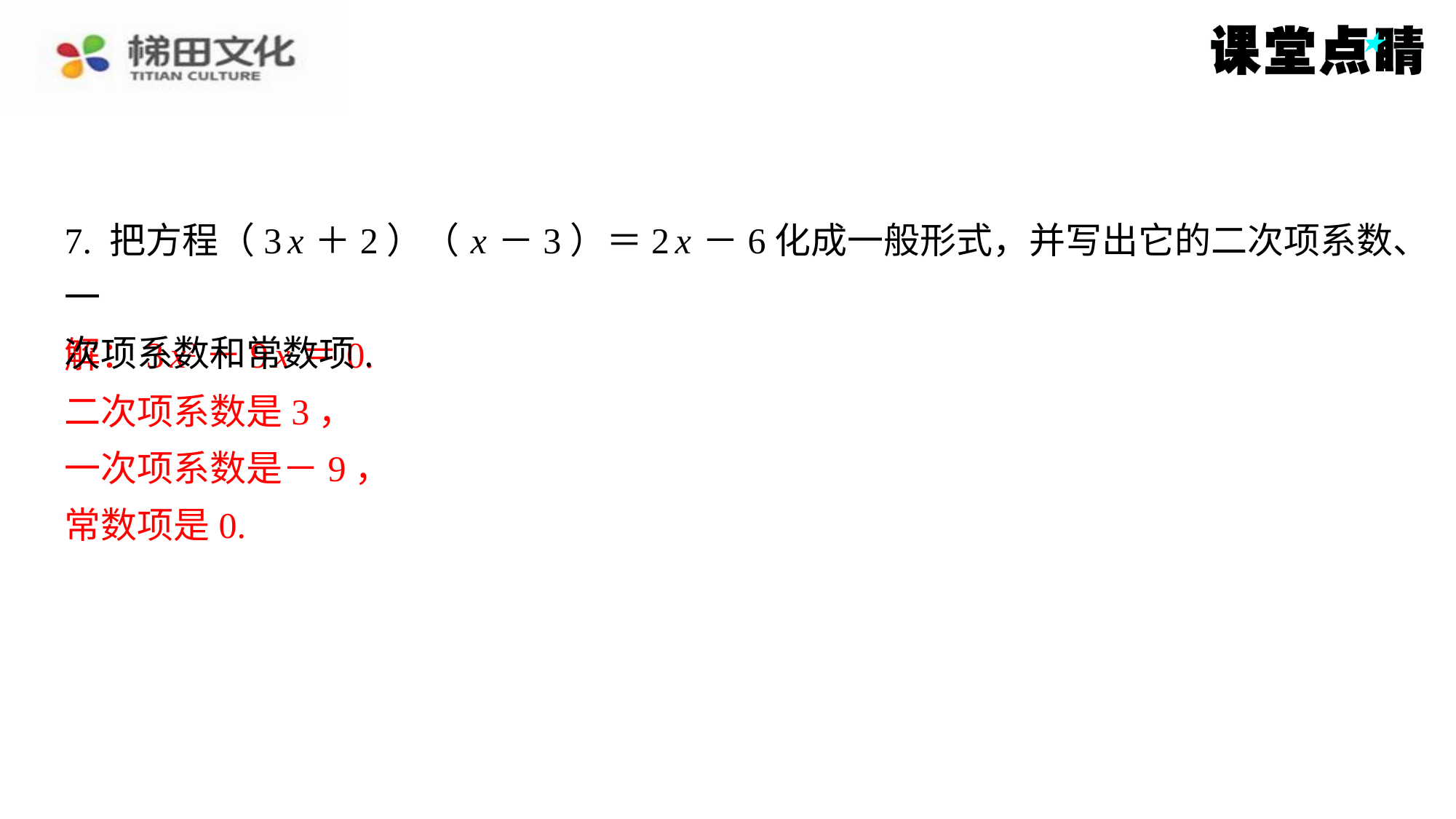

7. 把方程（3 x ＋2）（ x －3）＝2 x －6化成一般形式，并写出它的二次项系数、一
次项系数和常数项.
解：3 x2－9 x ＝0.
解：3 x2－9 x ＝0.
二次项系数是3，
一次项系数是－9，
常数项是0.
二次项系数是3，
一次项系数是－9，
常数项是0.